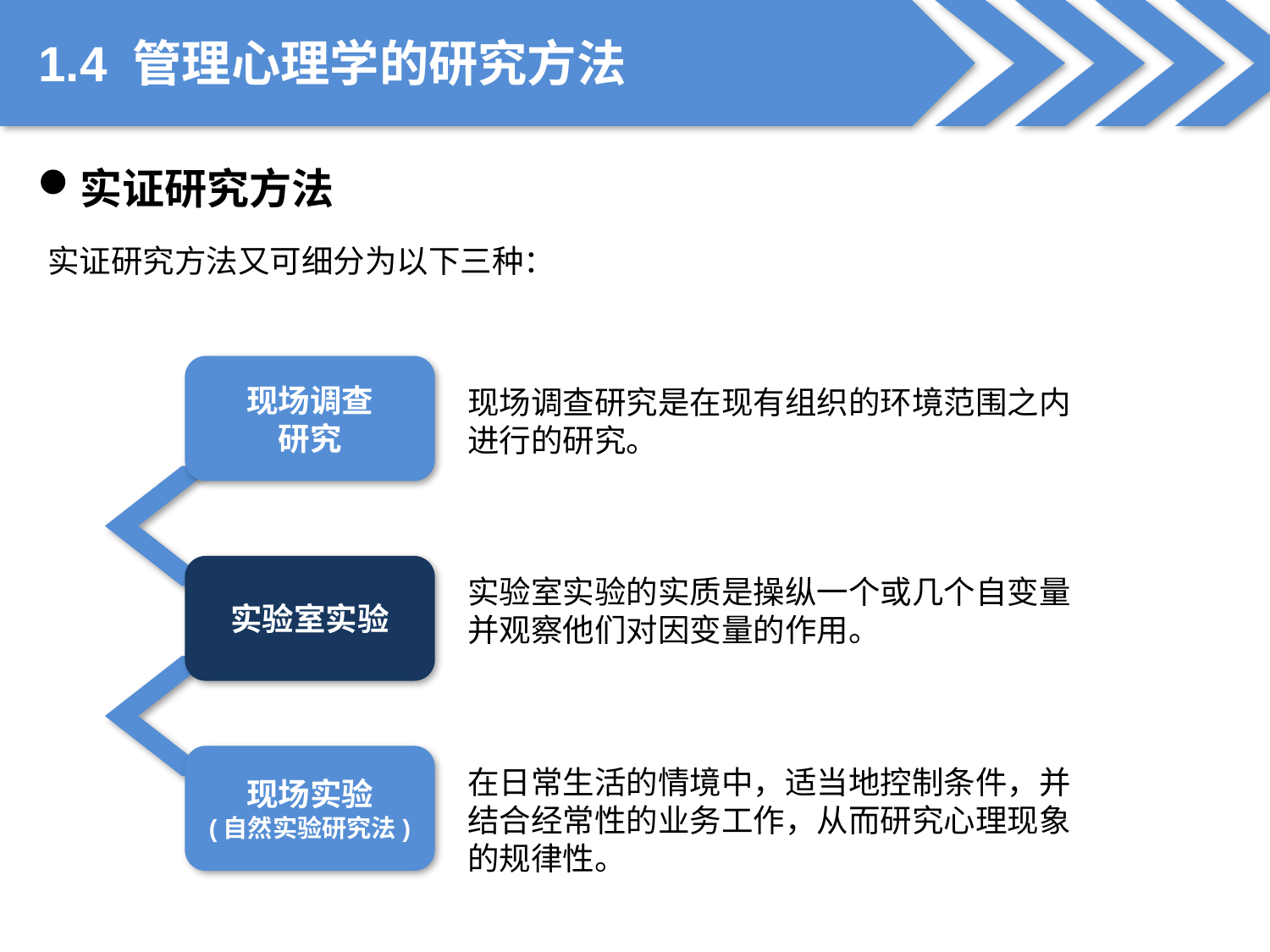

1.4 管理心理学的研究方法
实证研究方法
实证研究方法又可细分为以下三种：
现场调查
研究
现场调查研究是在现有组织的环境范围之内进行的研究。

实验室实验
实验室实验的实质是操纵一个或几个自变量并观察他们对因变量的作用。

现场实验
(自然实验研究法)
在日常生活的情境中，适当地控制条件，并结合经常性的业务工作，从而研究心理现象的规律性。